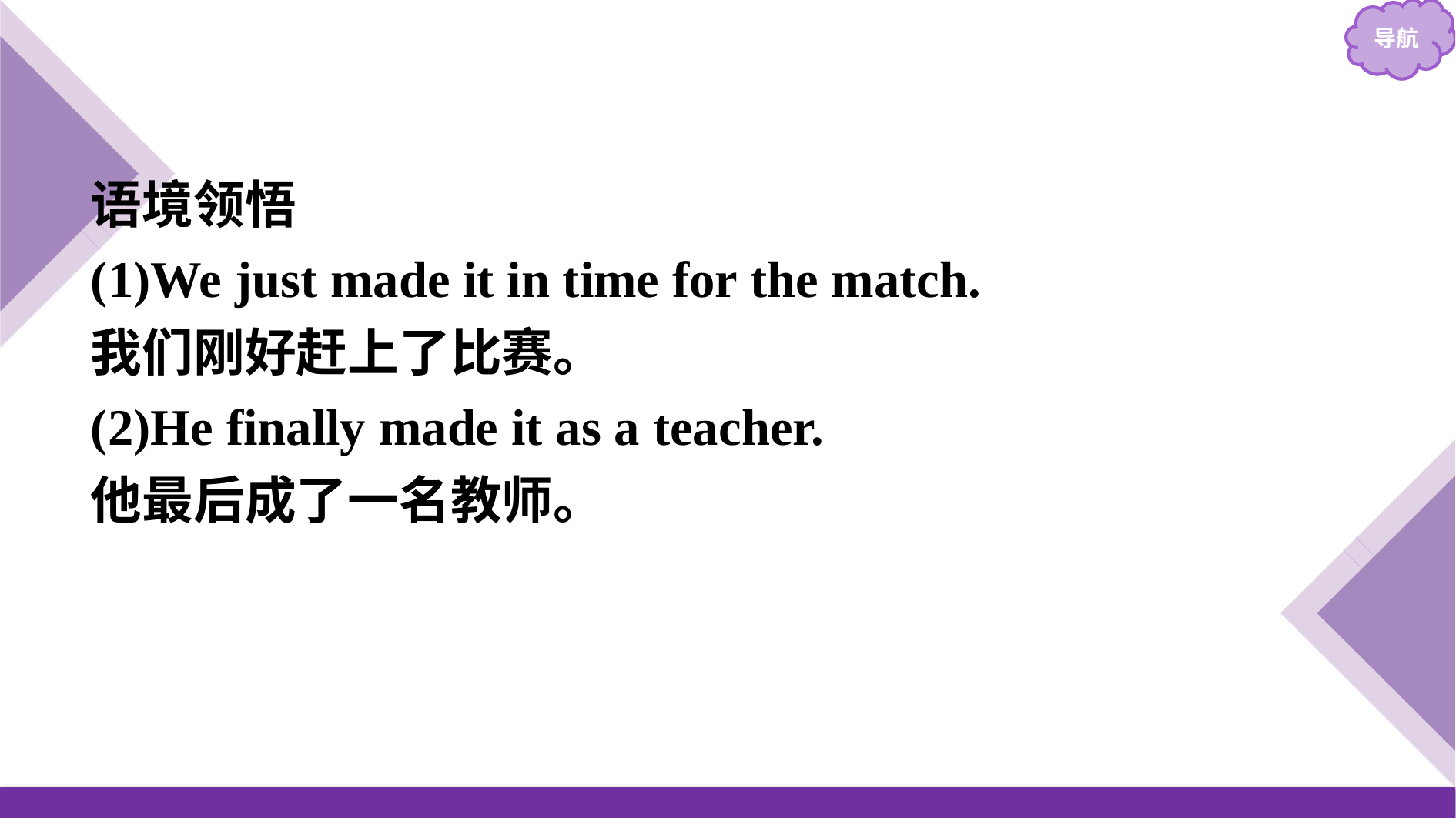

语境领悟
(1)We just made it in time for the match.
我们刚好赶上了比赛。
(2)He finally made it as a teacher.
他最后成了一名教师。